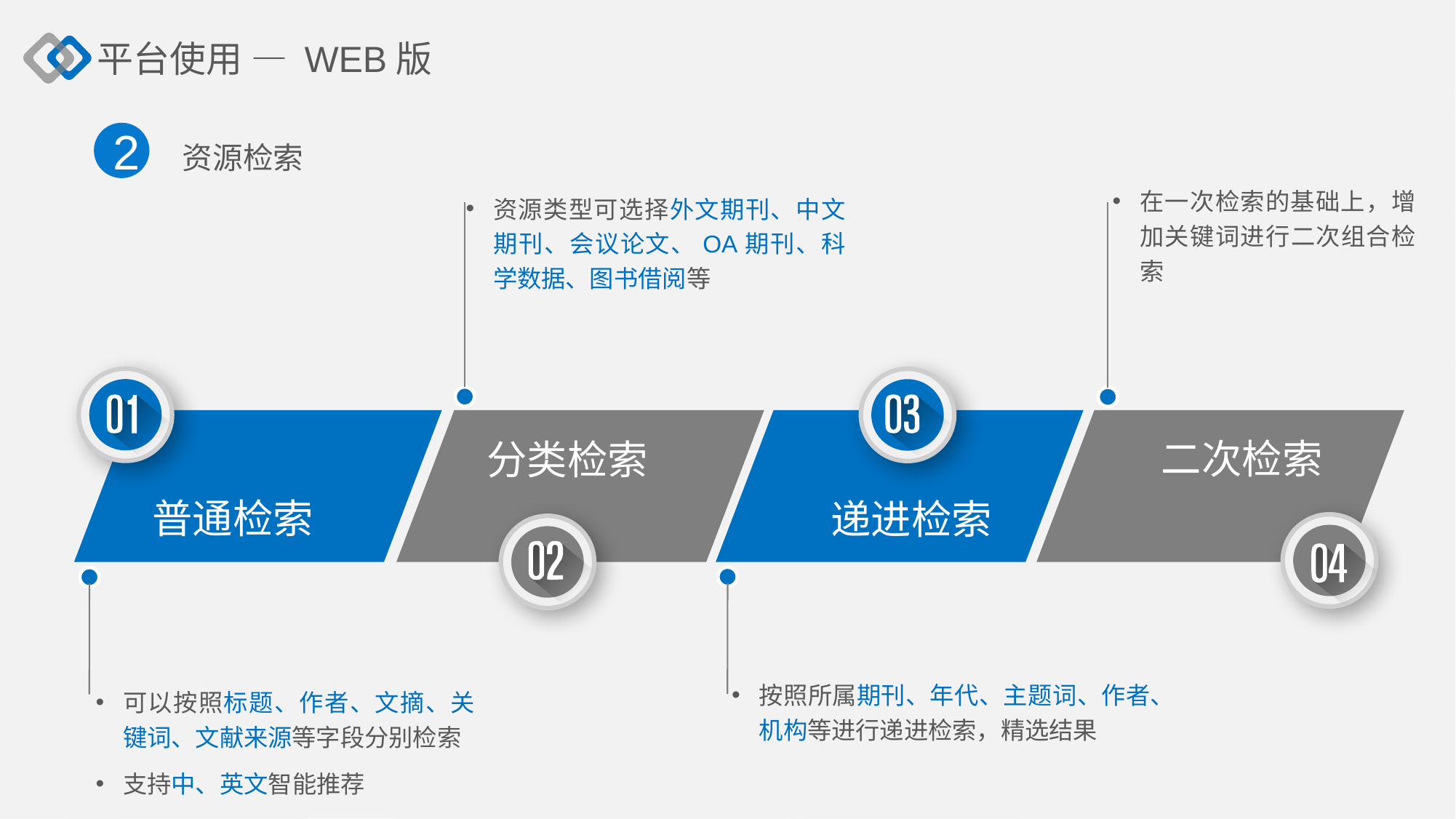

平台使用 — WEB版

2
资源检索
在一次检索的基础上，增加关键词进行二次组合检索

资源类型可选择外文期刊、中文期刊、会议论文、OA期刊、科学数据、图书借阅等

二次检索
分类检索
普通检索
递进检索

按照所属期刊、年代、主题词、作者、机构等进行递进检索，精选结果

可以按照标题、作者、文摘、关键词、文献来源等字段分别检索
支持中、英文智能推荐